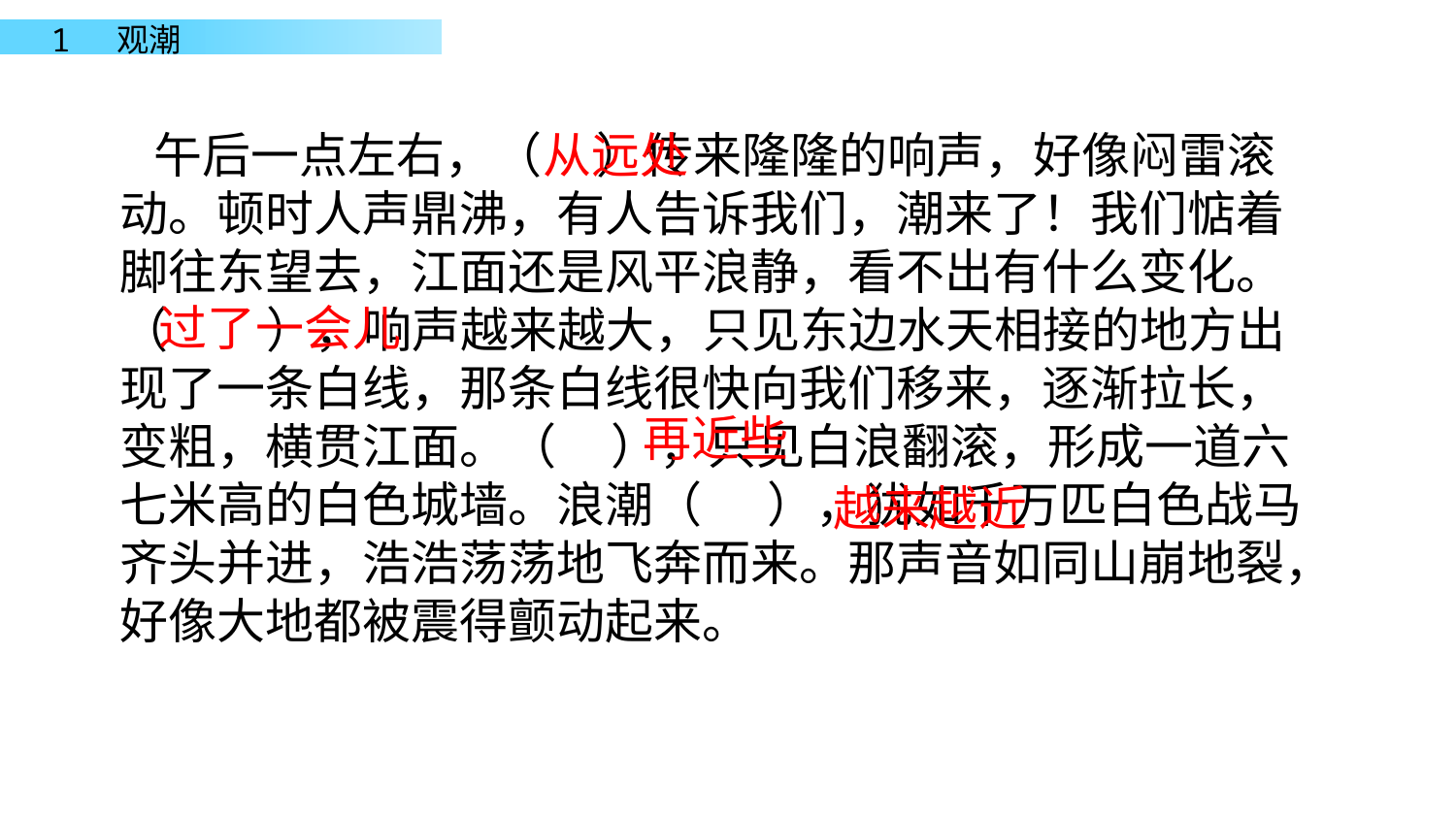

午后一点左右，（     ）传来隆隆的响声，好像闷雷滚动。顿时人声鼎沸，有人告诉我们，潮来了！我们惦着脚往东望去，江面还是风平浪静，看不出有什么变化。（         ），响声越来越大，只见东边水天相接的地方出现了一条白线，那条白线很快向我们移来，逐渐拉长，变粗，横贯江面。（     ），只见白浪翻滚，形成一道六七米高的白色城墙。浪潮（      ），犹如千万匹白色战马齐头并进，浩浩荡荡地飞奔而来。那声音如同山崩地裂，好像大地都被震得颤动起来。
从远处
过了一会儿
再近些
越来越近